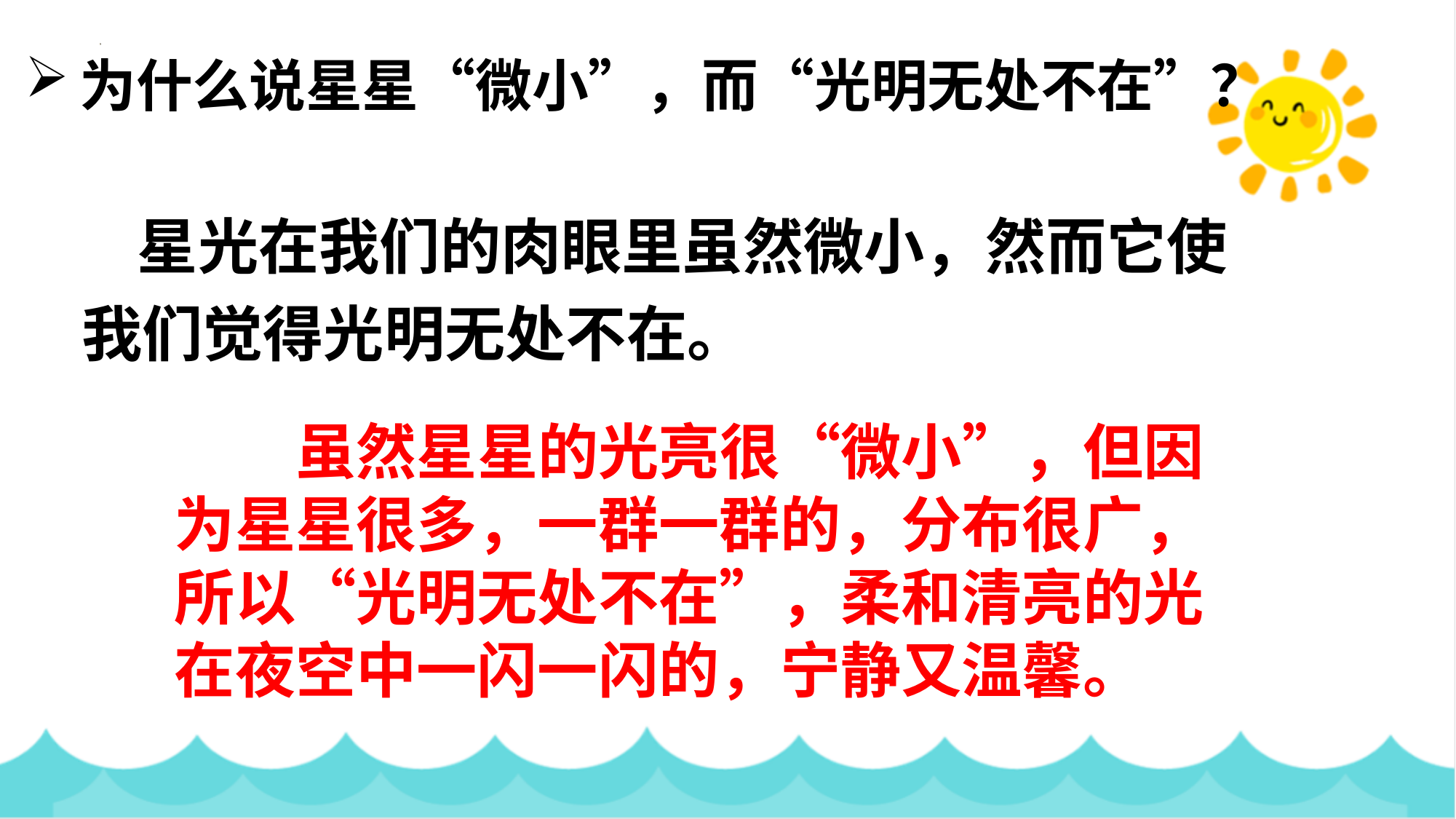

为什么说星星“微小”，而“光明无处不在”？
    星光在我们的肉眼里虽然微小，然而它使我们觉得光明无处不在。
虽然星星的光亮很“微小”，但因为星星很多，一群一群的，分布很广，所以“光明无处不在”，柔和清亮的光在夜空中一闪一闪的，宁静又温馨。